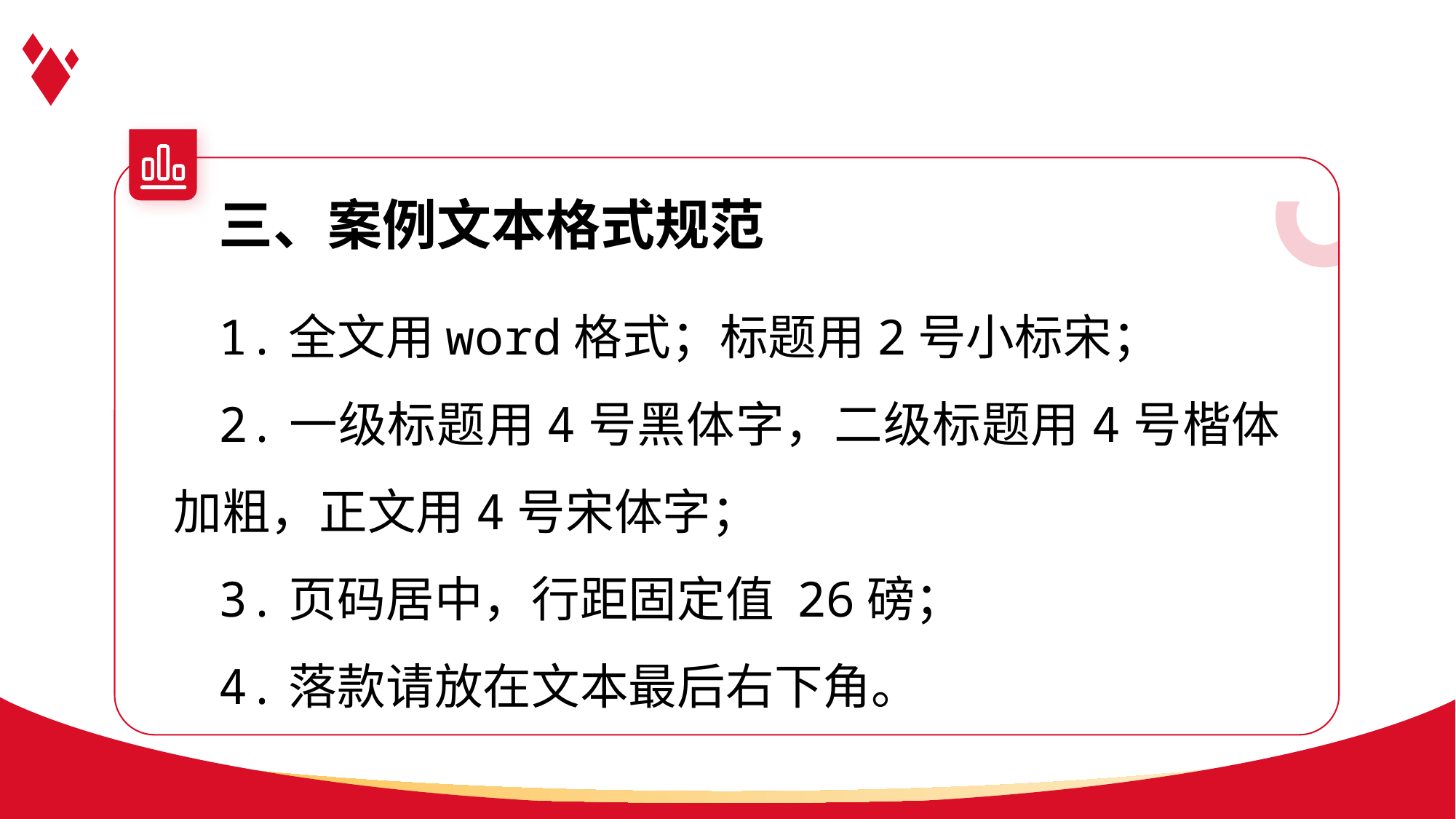

三、案例文本格式规范

1.全文用word格式；标题用2号小标宋；
2.一级标题用4号黑体字，二级标题用4号楷体加粗，正文用4号宋体字；
3.页码居中，行距固定值 26磅；
4.落款请放在文本最后右下角。